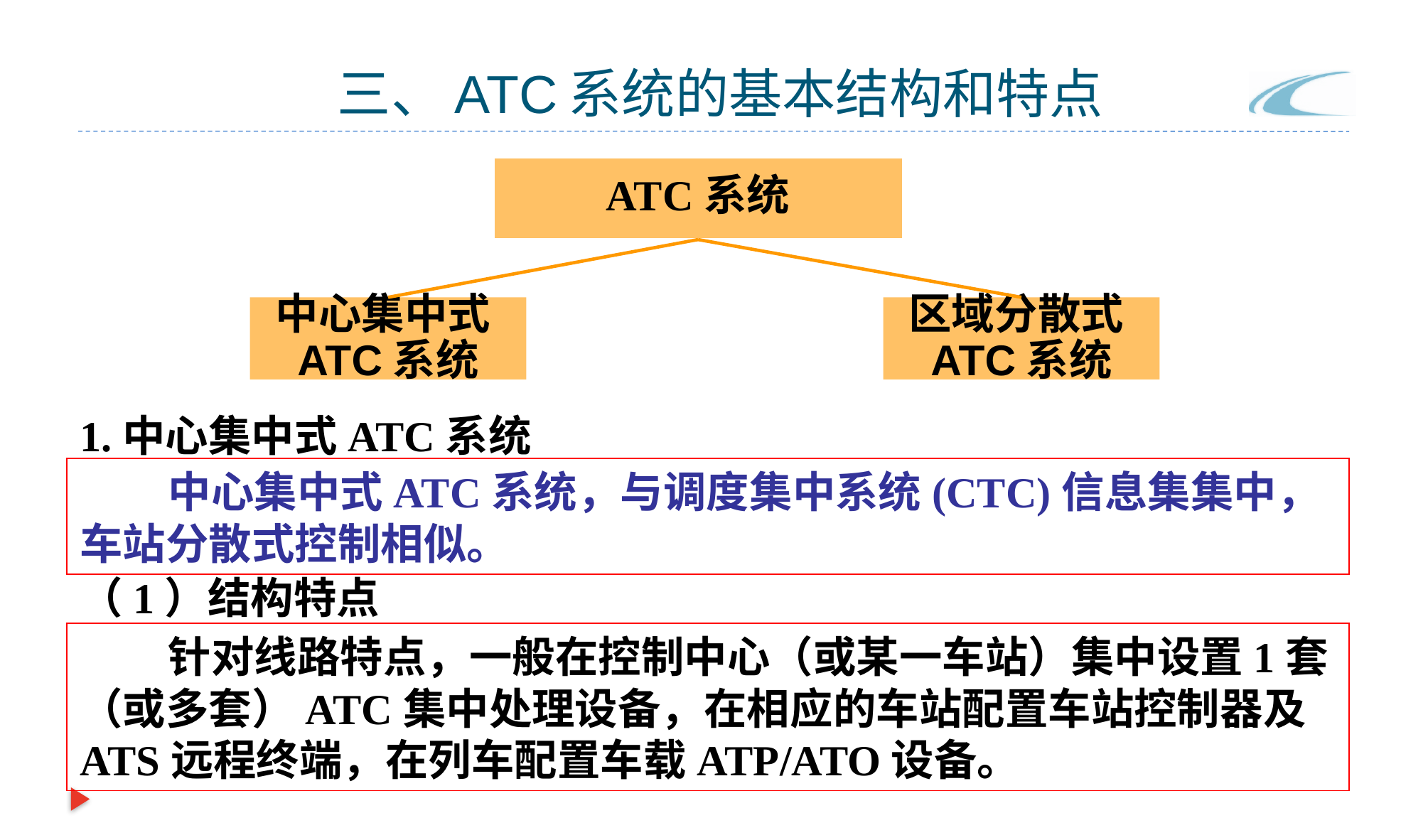

# 三、ATC系统的基本结构和特点

ATC系统

中心集中式ATC系统

区域分散式ATC系统
1.中心集中式ATC系统
        中心集中式ATC系统，与调度集中系统(CTC)信息集集中，车站分散式控制相似。
（1）结构特点
        针对线路特点，一般在控制中心（或某一车站）集中设置1套（或多套）ATC集中处理设备，在相应的车站配置车站控制器及ATS远程终端，在列车配置车载ATP/ATO设备。